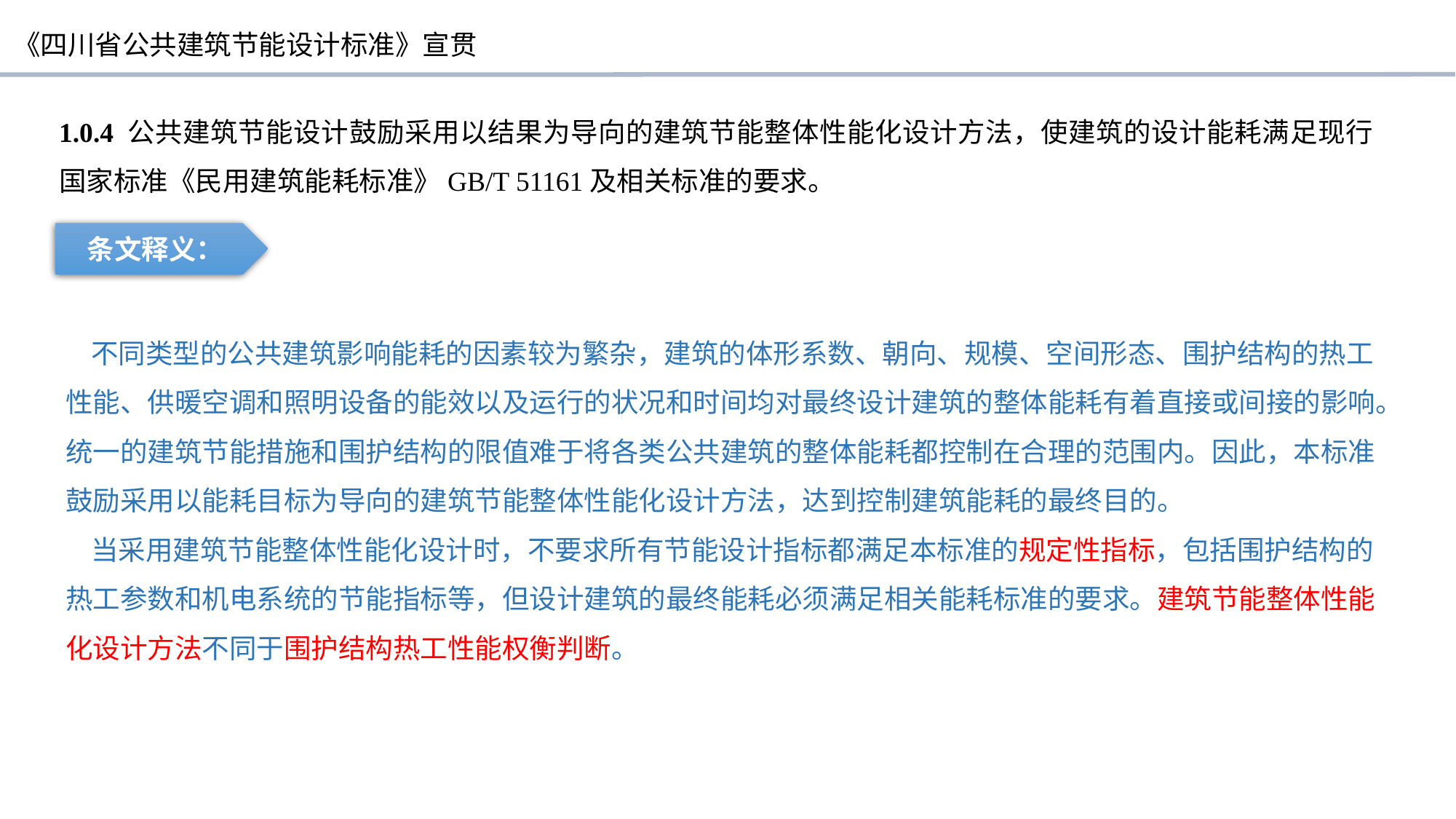

1.0.4 公共建筑节能设计鼓励采用以结果为导向的建筑节能整体性能化设计方法，使建筑的设计能耗满足现行国家标准《民用建筑能耗标准》GB/T 51161及相关标准的要求。
条文释义：
   不同类型的公共建筑影响能耗的因素较为繁杂，建筑的体形系数、朝向、规模、空间形态、围护结构的热工性能、供暖空调和照明设备的能效以及运行的状况和时间均对最终设计建筑的整体能耗有着直接或间接的影响。统一的建筑节能措施和围护结构的限值难于将各类公共建筑的整体能耗都控制在合理的范围内。因此，本标准鼓励采用以能耗目标为导向的建筑节能整体性能化设计方法，达到控制建筑能耗的最终目的。
   当采用建筑节能整体性能化设计时，不要求所有节能设计指标都满足本标准的规定性指标，包括围护结构的热工参数和机电系统的节能指标等，但设计建筑的最终能耗必须满足相关能耗标准的要求。建筑节能整体性能化设计方法不同于围护结构热工性能权衡判断。